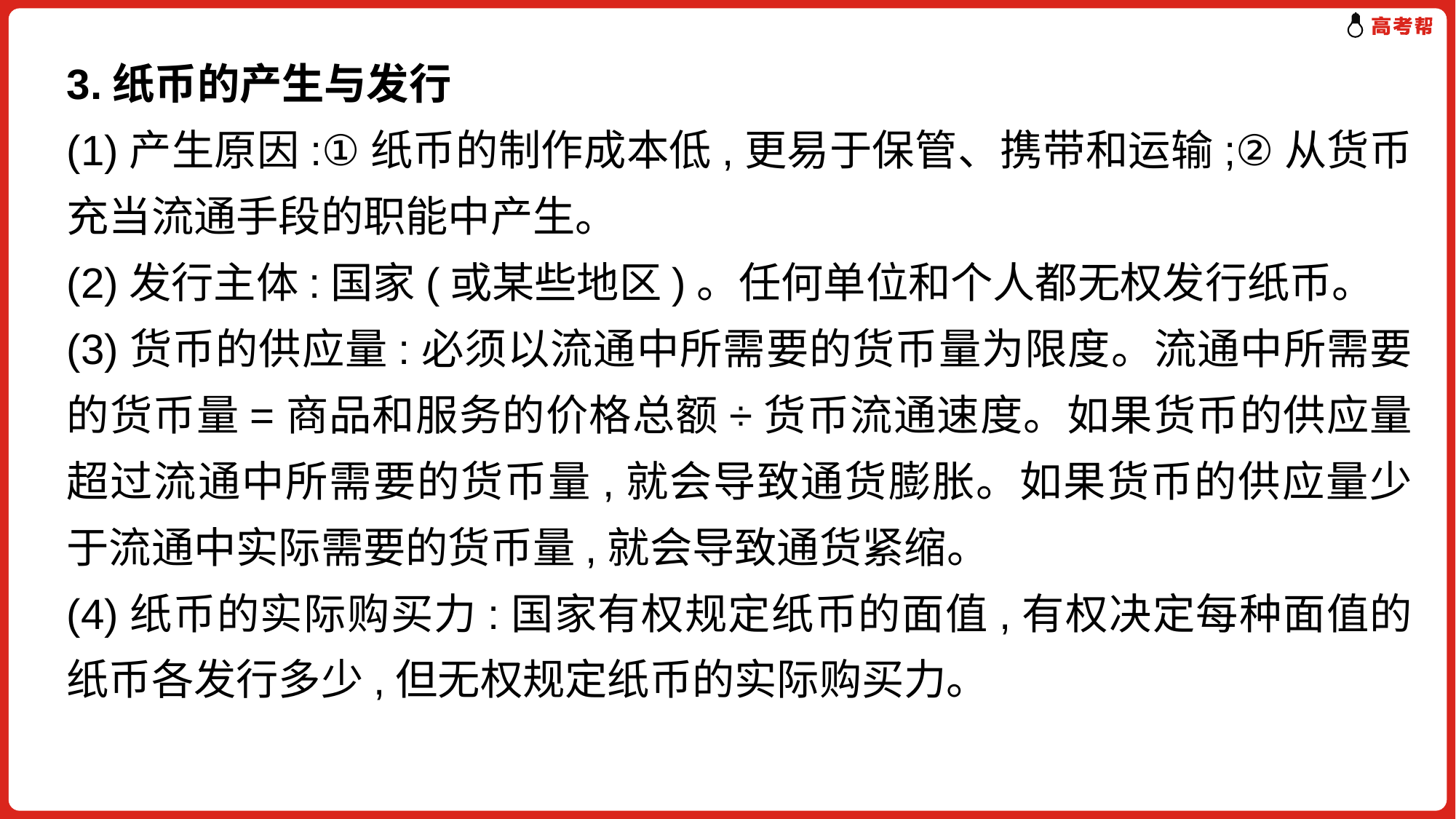

3.纸币的产生与发行
(1)产生原因:①纸币的制作成本低,更易于保管、携带和运输;②从货币充当流通手段的职能中产生。
(2)发行主体:国家(或某些地区)。任何单位和个人都无权发行纸币。
(3)货币的供应量:必须以流通中所需要的货币量为限度。流通中所需要的货币量=商品和服务的价格总额÷货币流通速度。如果货币的供应量超过流通中所需要的货币量,就会导致通货膨胀。如果货币的供应量少于流通中实际需要的货币量,就会导致通货紧缩。
(4)纸币的实际购买力:国家有权规定纸币的面值,有权决定每种面值的纸币各发行多少,但无权规定纸币的实际购买力。